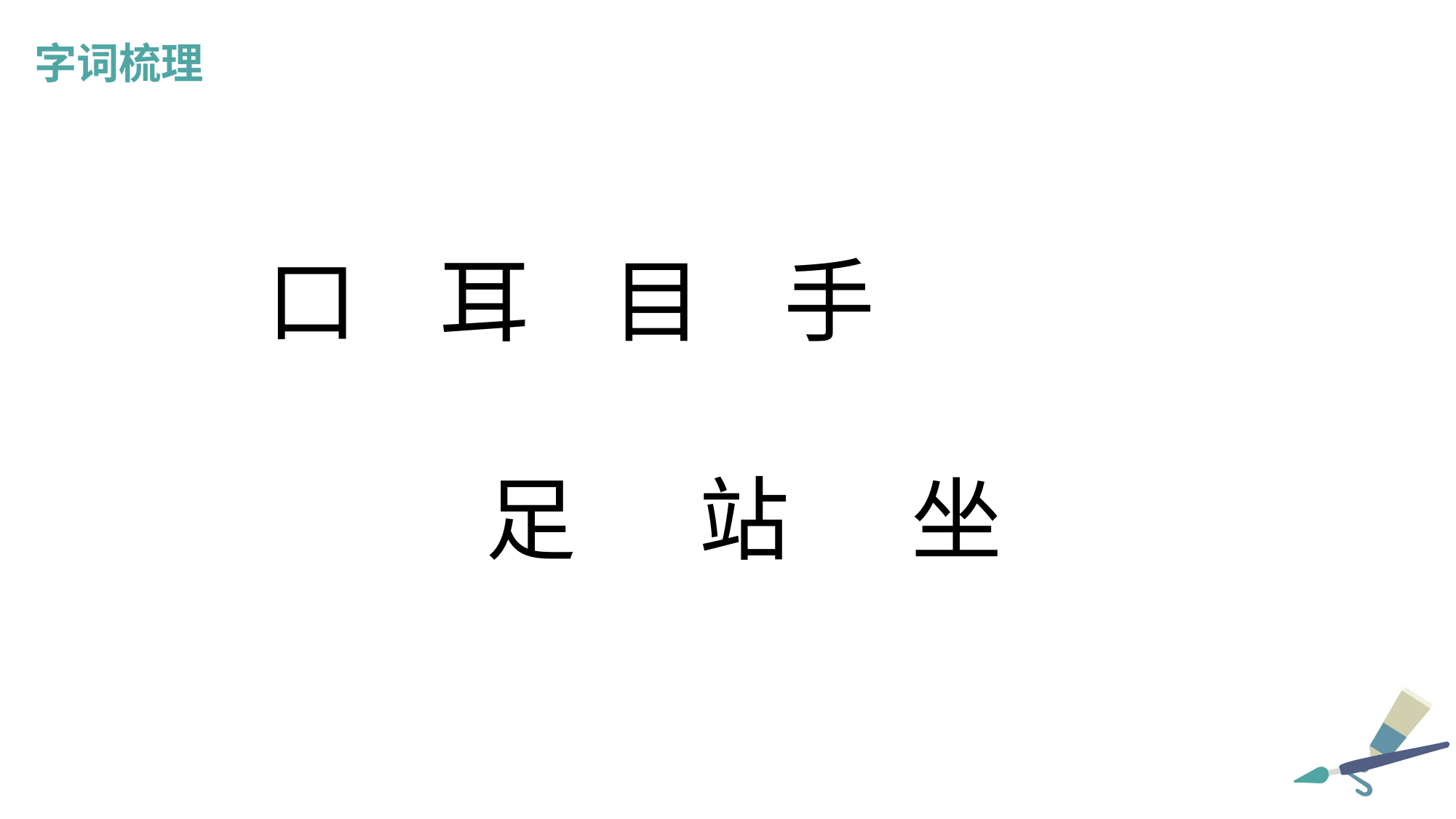

字词梳理
口    耳    目    手

足      站      坐